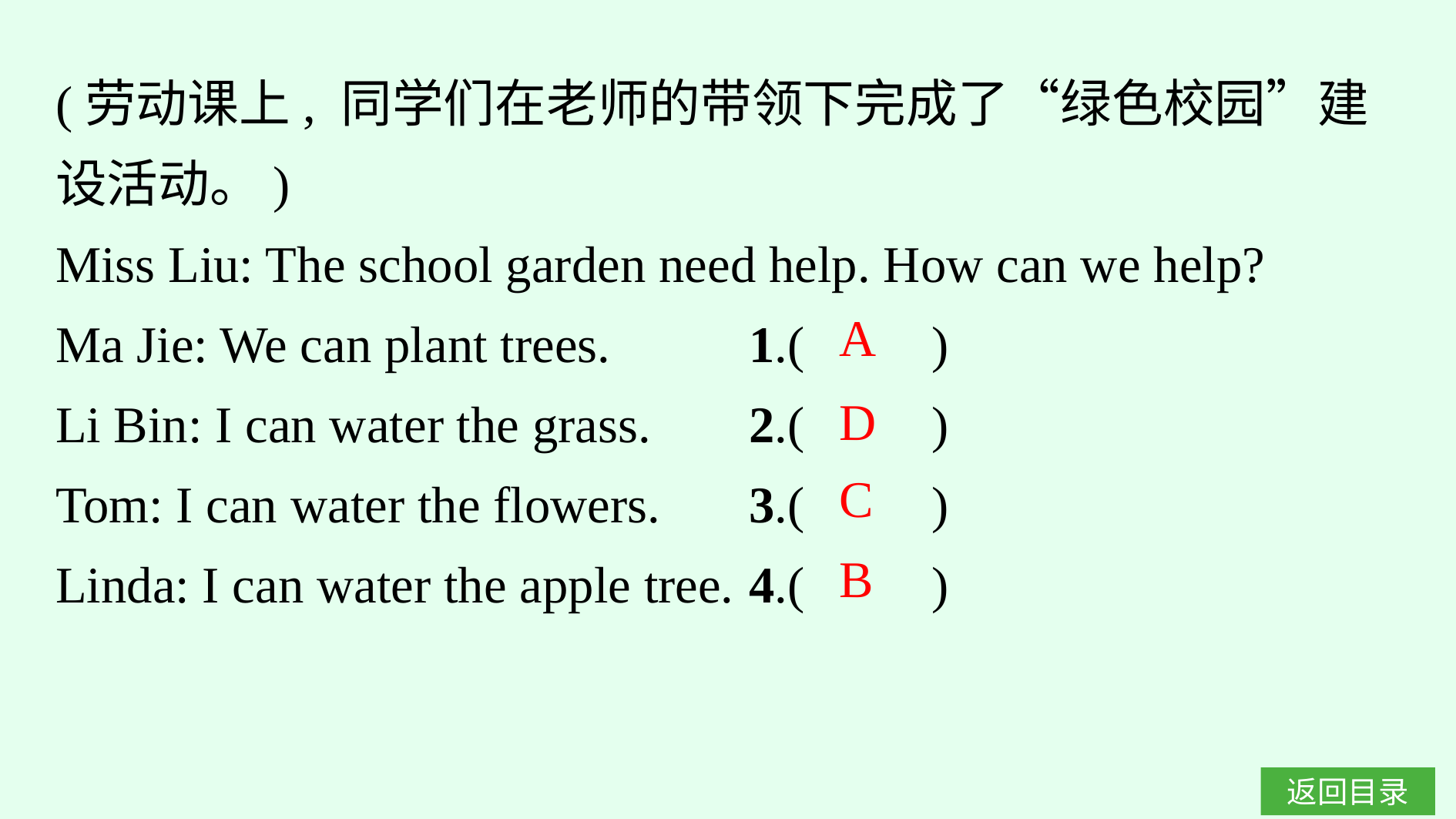

(劳动课上, 同学们在老师的带领下完成了“绿色校园”建设活动。)
Miss Liu: The school garden need help. How can we help?
Ma Jie: We can plant trees.		1.(　　)
Li Bin: I can water the grass.	2.(　　)
Tom: I can water the flowers.	3.(　　)
Linda: I can water the apple tree.	4.(　　)
A
D
C
B